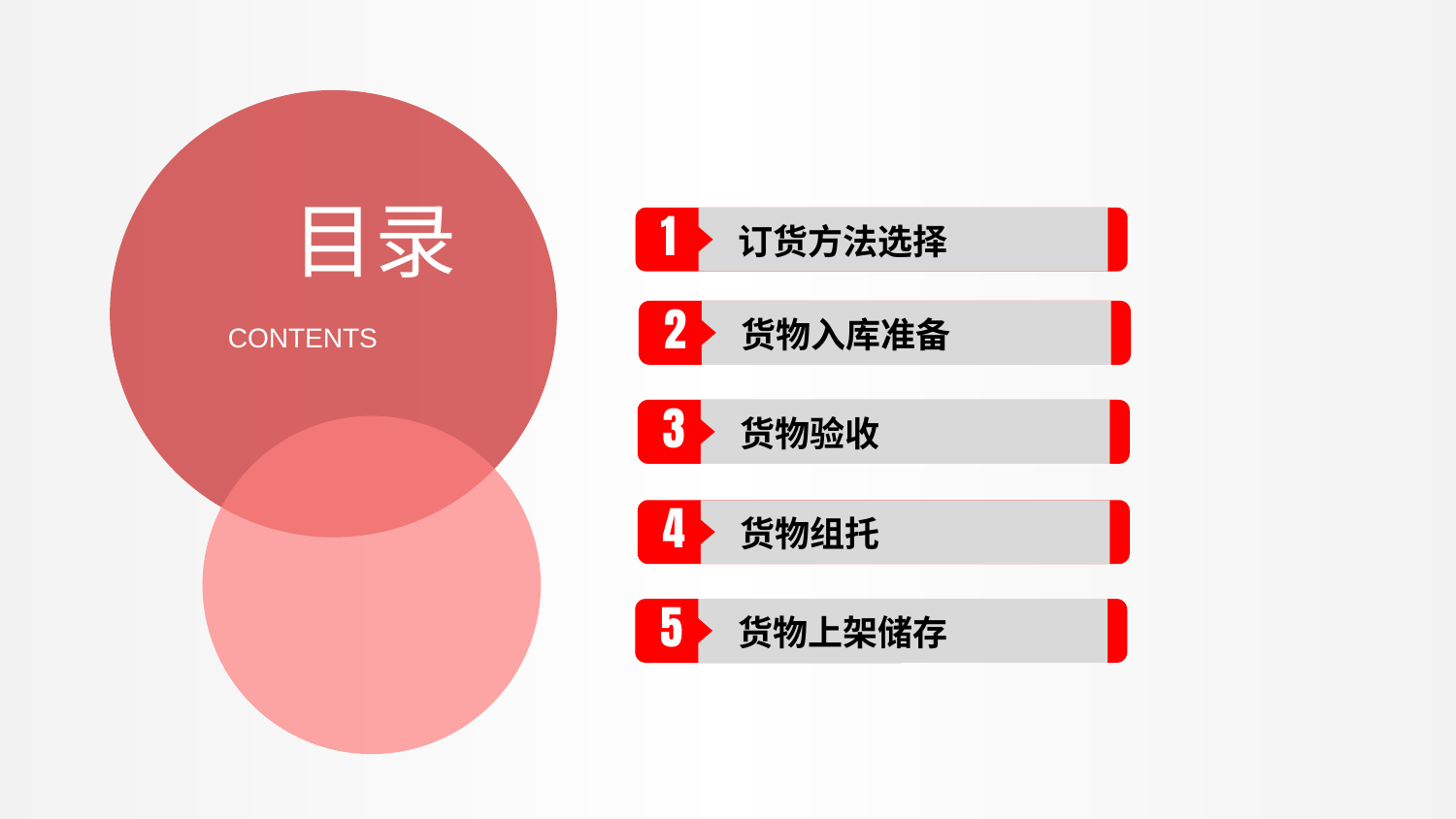

目录
1

订货方法选择

2

货物入库准备

CONTENTS
3

货物验收

4

货物组托

5

货物上架储存